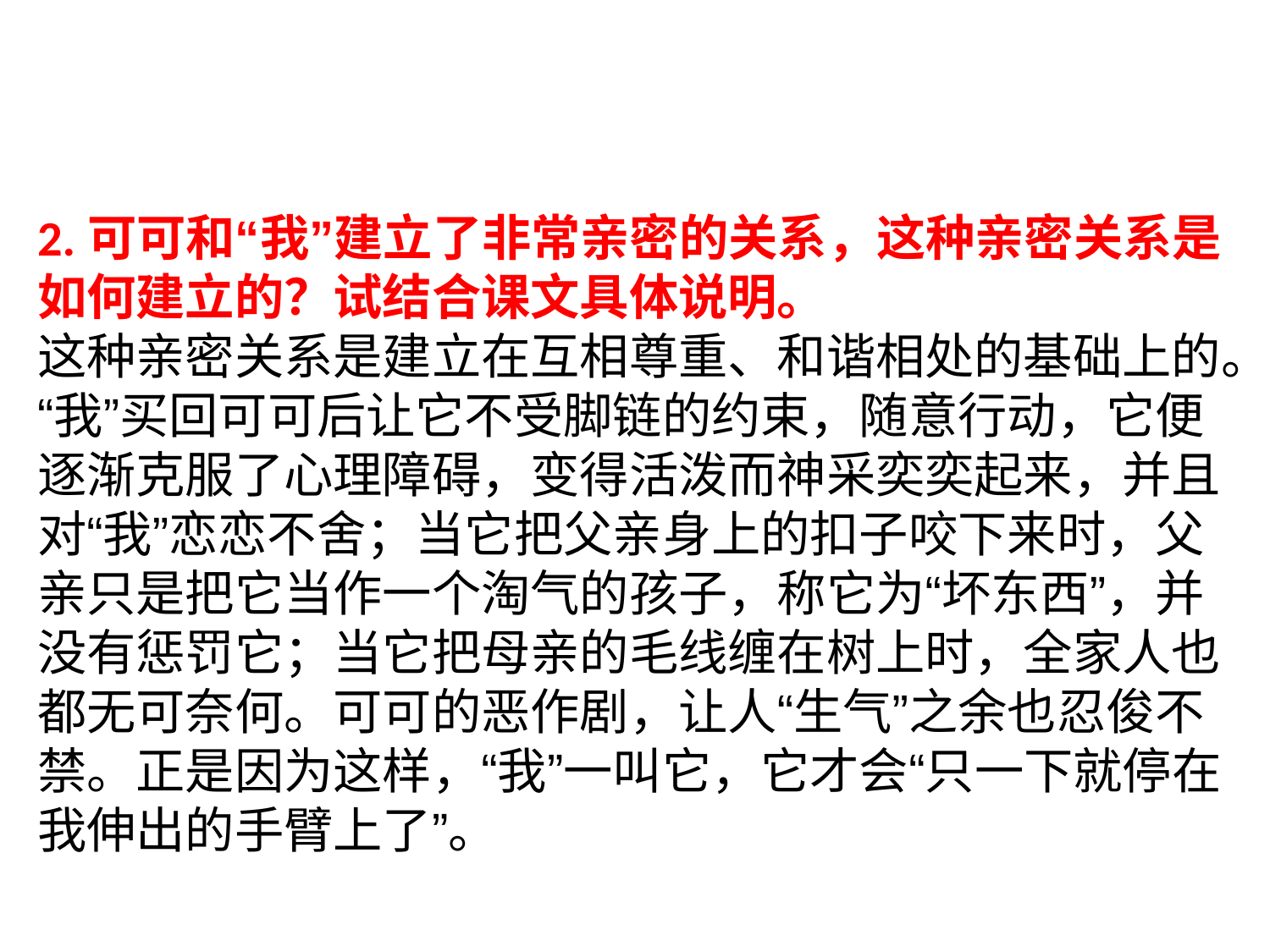

2.可可和“我”建立了非常亲密的关系，这种亲密关系是如何建立的？试结合课文具体说明。
这种亲密关系是建立在互相尊重、和谐相处的基础上的。“我”买回可可后让它不受脚链的约束，随意行动，它便逐渐克服了心理障碍，变得活泼而神采奕奕起来，并且对“我”恋恋不舍；当它把父亲身上的扣子咬下来时，父亲只是把它当作一个淘气的孩子，称它为“坏东西”，并没有惩罚它；当它把母亲的毛线缠在树上时，全家人也都无可奈何。可可的恶作剧，让人“生气”之余也忍俊不禁。正是因为这样，“我”一叫它，它才会“只一下就停在我伸出的手臂上了”。